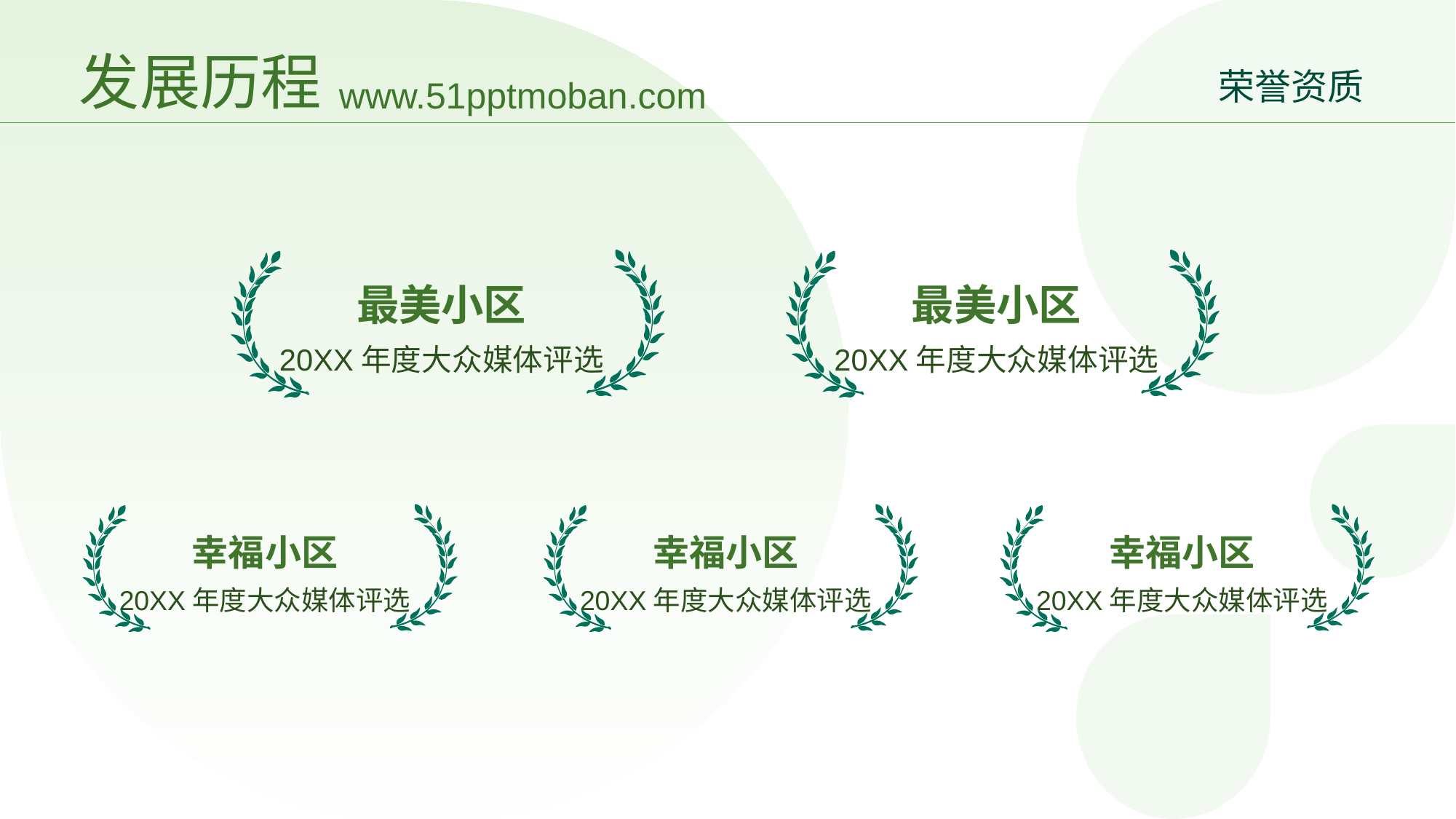

# 发展历程
www.51pptmoban.com
荣誉资质

最美小区
20XX年度大众媒体评选

最美小区
20XX年度大众媒体评选

幸福小区
20XX年度大众媒体评选

幸福小区
20XX年度大众媒体评选

幸福小区
20XX年度大众媒体评选